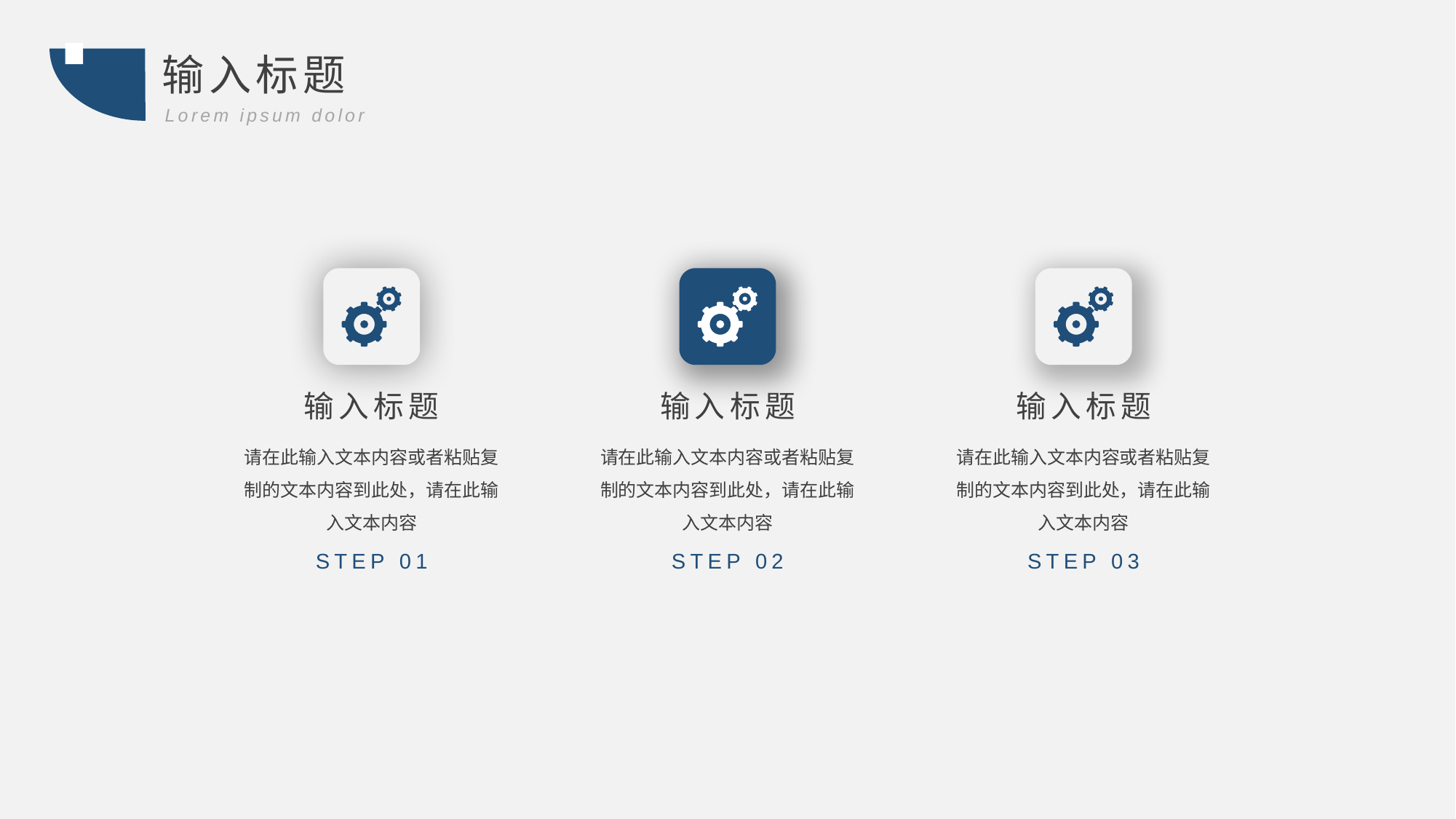

输入标题
Lorem ipsum dolor

输入标题
请在此输入文本内容或者粘贴复制的文本内容到此处，请在此输入文本内容
STEP 01

输入标题
请在此输入文本内容或者粘贴复制的文本内容到此处，请在此输入文本内容
STEP 02

输入标题
请在此输入文本内容或者粘贴复制的文本内容到此处，请在此输入文本内容
STEP 03